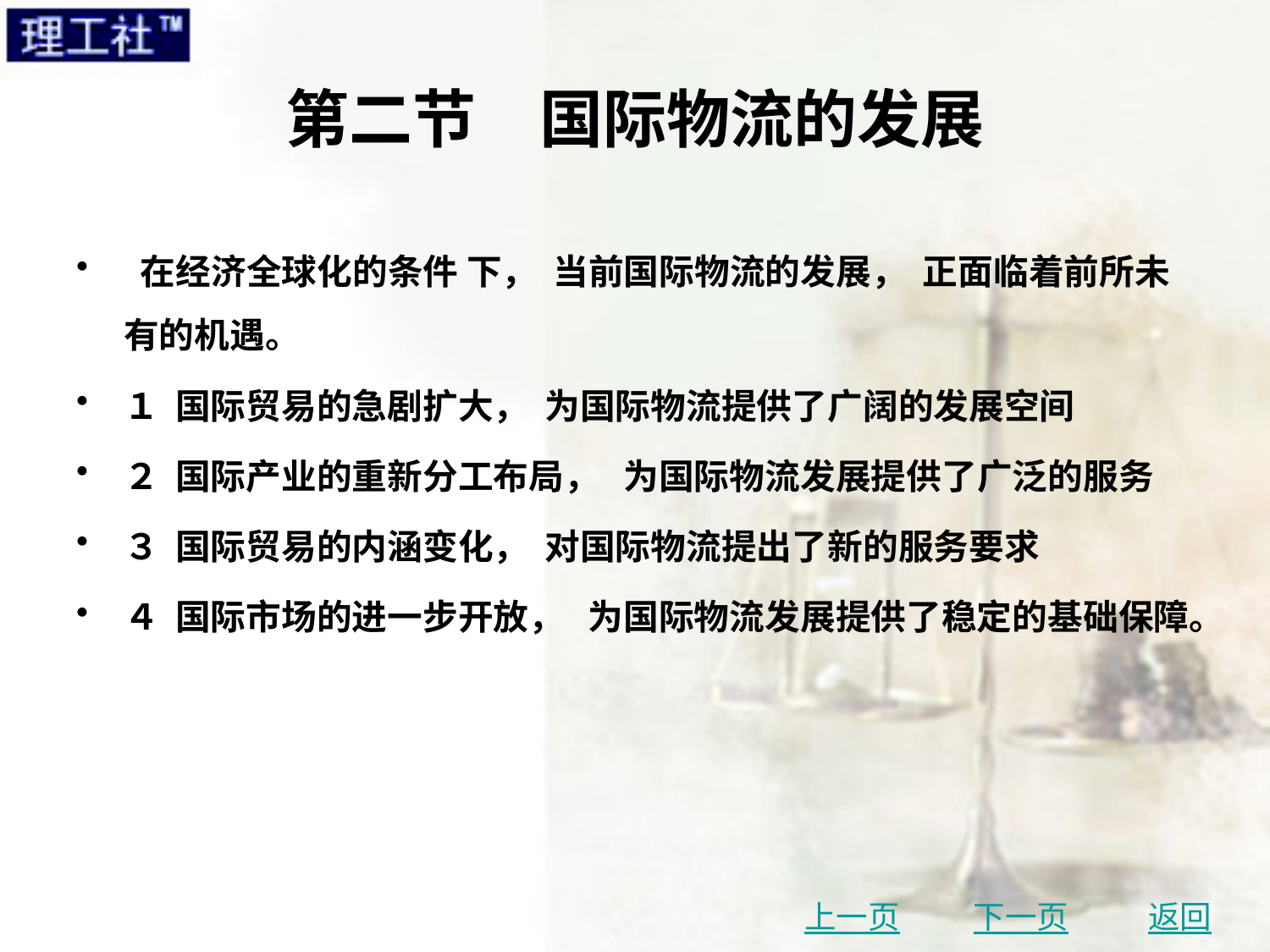

# 第二节　国际物流的发展
 在经济全球化的条件 下，  当前国际物流的发展，  正面临着前所未有的机遇。
１  国际贸易的急剧扩大，  为国际物流提供了广阔的发展空间
２  国际产业的重新分工布局，   为国际物流发展提供了广泛的服务
３  国际贸易的内涵变化，  对国际物流提出了新的服务要求
４  国际市场的进一步开放，   为国际物流发展提供了稳定的基础保障。

上一页
下一页
返回